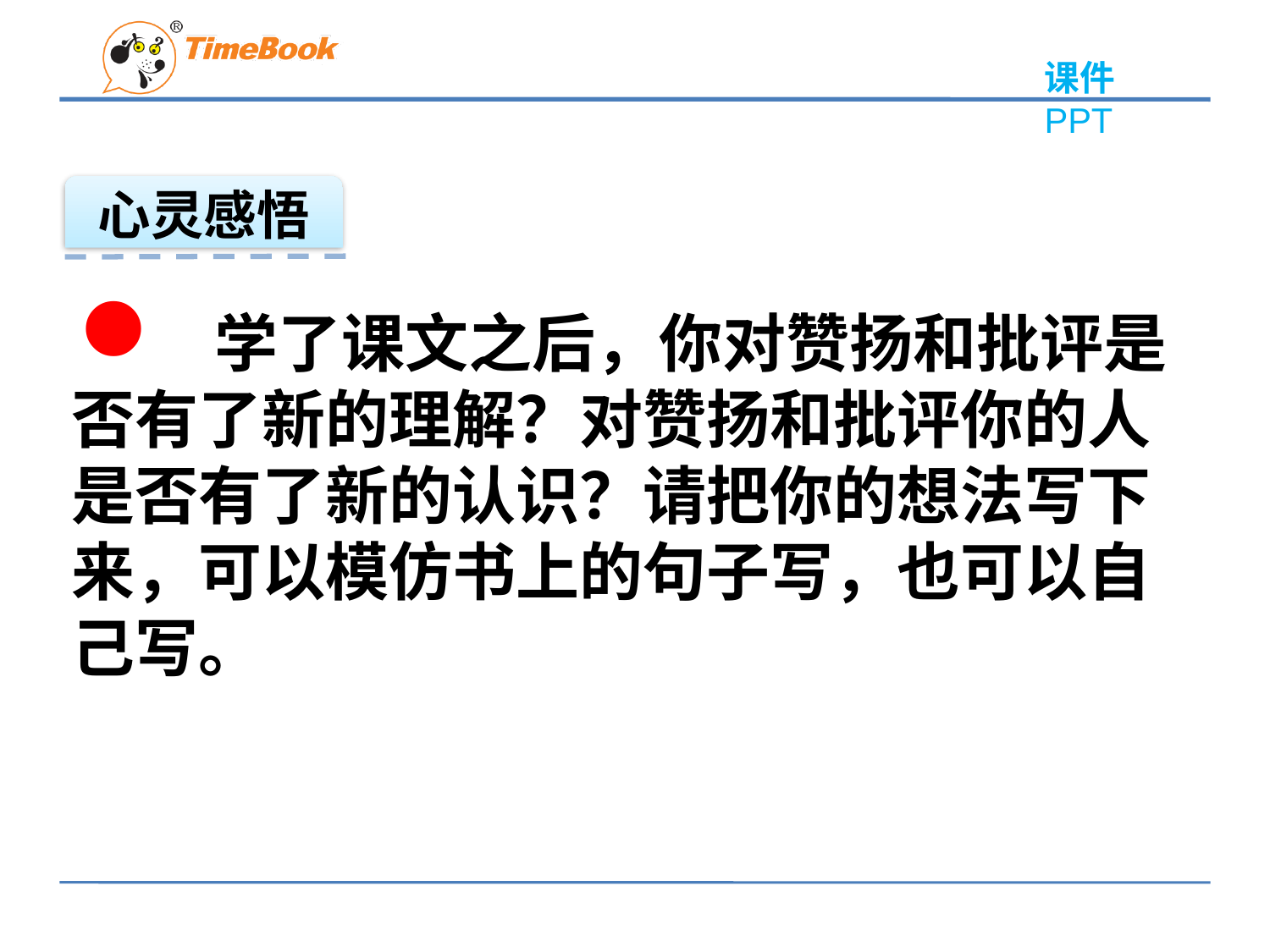

心灵感悟

         学了课文之后，你对赞扬和批评是否有了新的理解？对赞扬和批评你的人是否有了新的认识？请把你的想法写下来，可以模仿书上的句子写，也可以自己写。